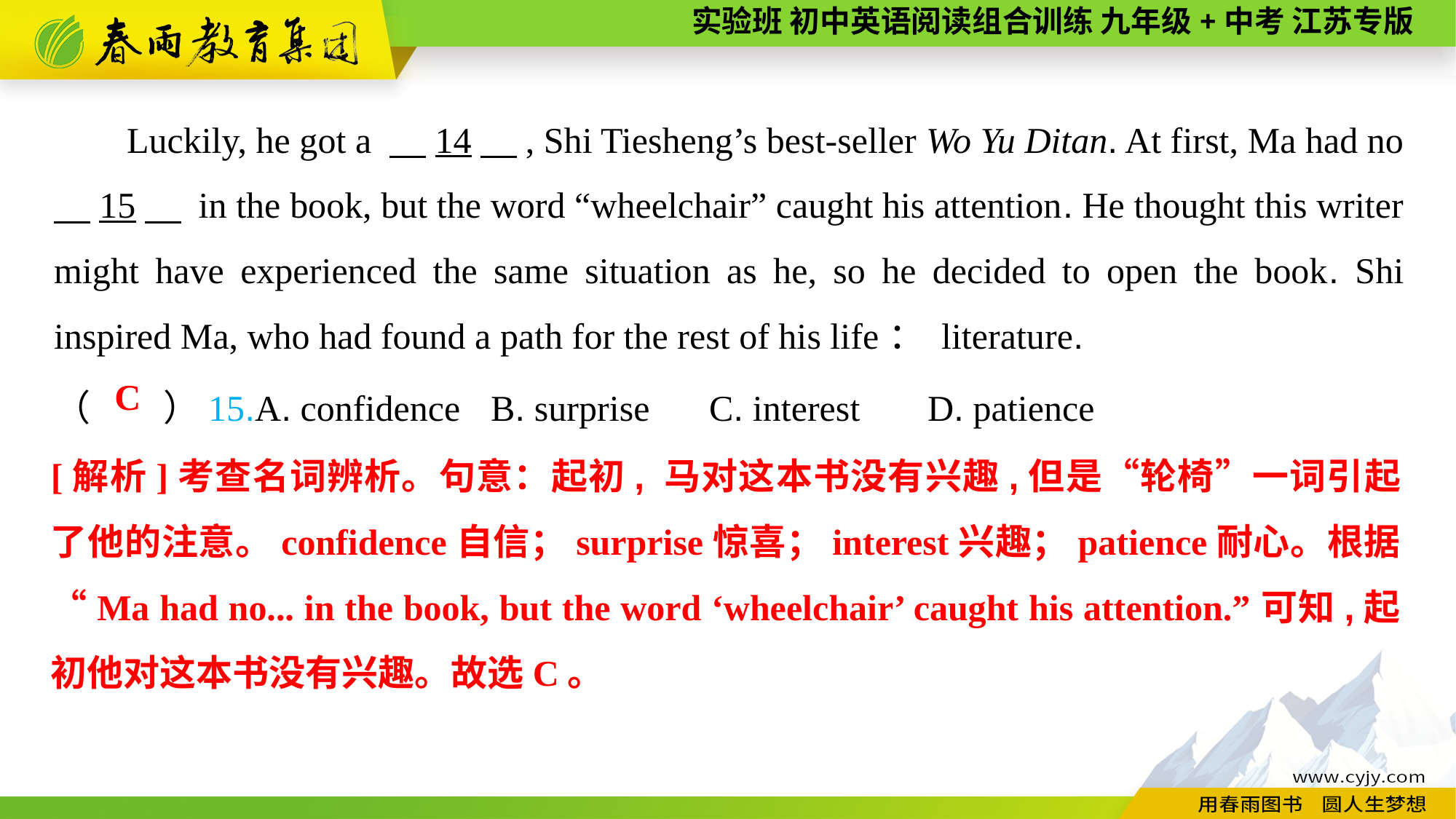

Luckily, he got a 　14　, Shi Tiesheng’s best-seller Wo Yu Ditan. At first, Ma had no 　15　 in the book, but the word “wheelchair” caught his attention. He thought this writer might have experienced the same situation as he, so he decided to open the book. Shi inspired Ma, who had found a path for the rest of his life： literature.
（　　）15.A. confidence	B. surprise	C. interest	D. patience
C
[解析]考查名词辨析。句意：起初, 马对这本书没有兴趣,但是“轮椅”一词引起了他的注意。confidence自信；surprise惊喜；interest兴趣；patience耐心。根据“Ma had no... in the book, but the word ‘wheelchair’ caught his attention.”可知,起初他对这本书没有兴趣。故选C。